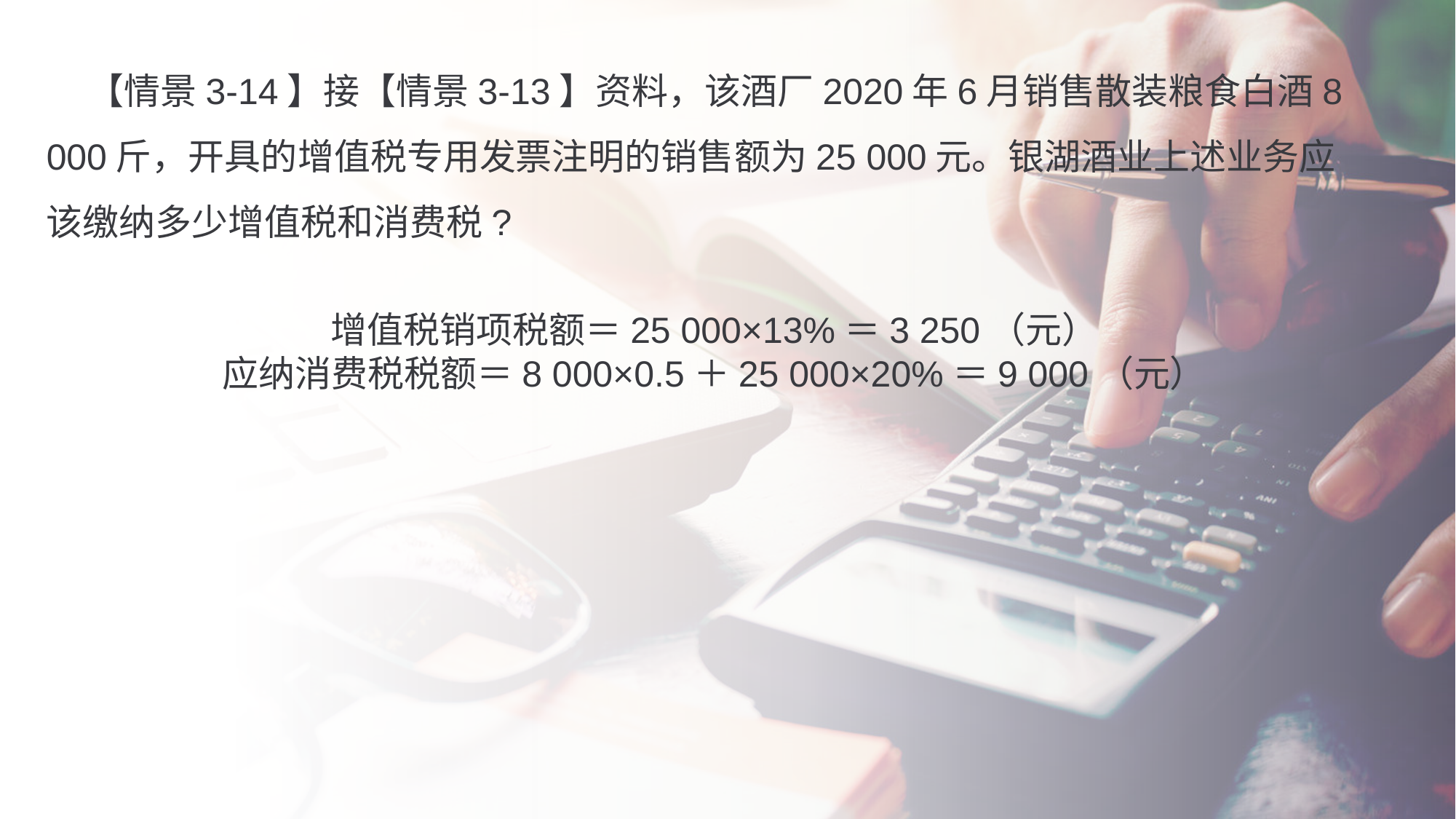

【情景3-14】接【情景3-13】资料，该酒厂2020年6月销售散装粮食白酒8 000斤，开具的增值税专用发票注明的销售额为25 000元。银湖酒业上述业务应该缴纳多少增值税和消费税?
增值税销项税额＝25 000×13%＝3 250（元）
应纳消费税税额＝8 000×0.5＋25 000×20%＝9 000（元）